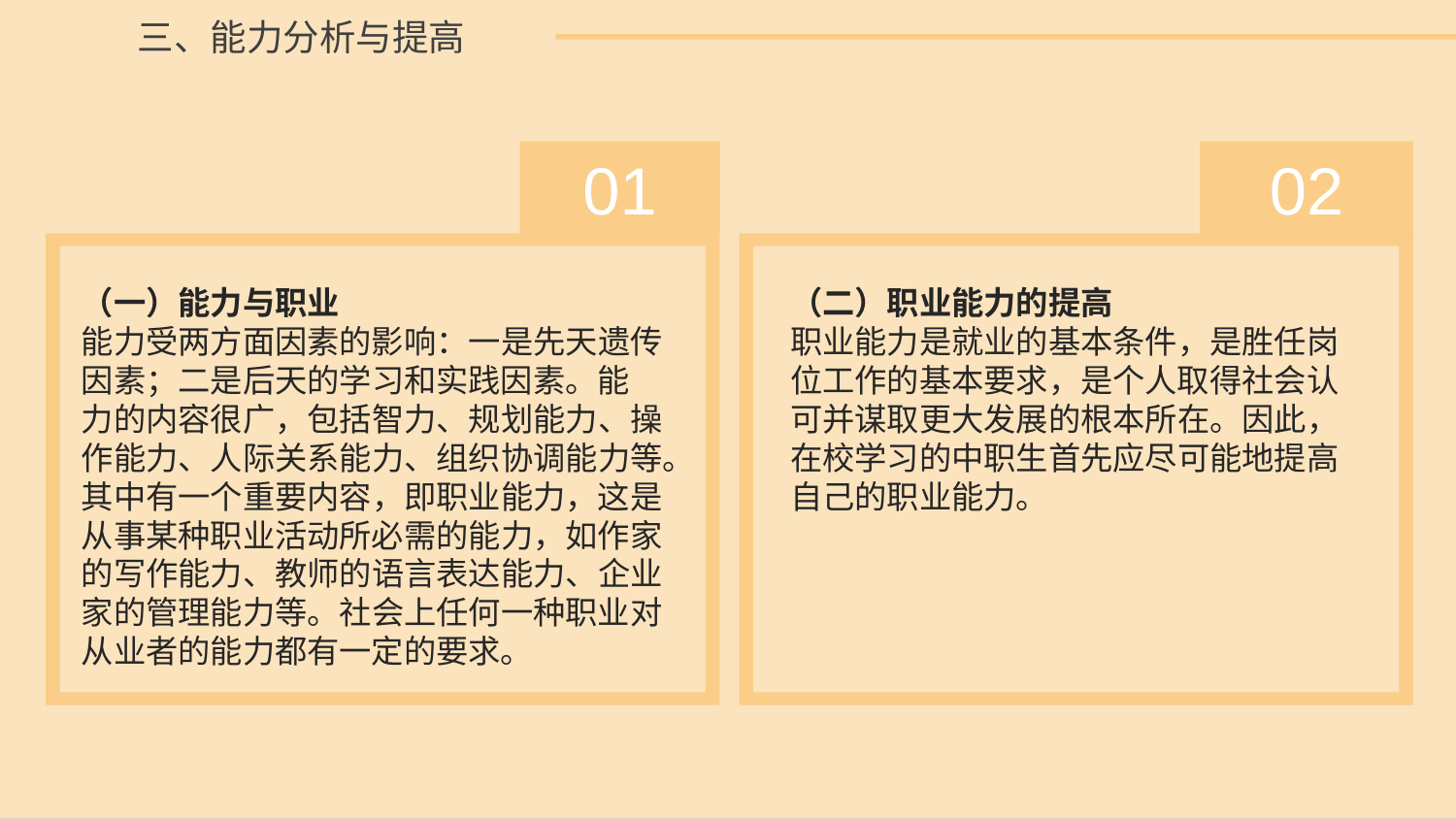

三、能力分析与提高

01
   02

（一）能力与职业
能力受两方面因素的影响：一是先天遗传因素；二是后天的学习和实践因素。能
力的内容很广，包括智力、规划能力、操作能力、人际关系能力、组织协调能力等。
其中有一个重要内容，即职业能力，这是从事某种职业活动所必需的能力，如作家的写作能力、教师的语言表达能力、企业家的管理能力等。社会上任何一种职业对从业者的能力都有一定的要求。
（二）职业能力的提高
职业能力是就业的基本条件，是胜任岗位工作的基本要求，是个人取得社会认可并谋取更大发展的根本所在。因此，在校学习的中职生首先应尽可能地提高自己的职业能力。